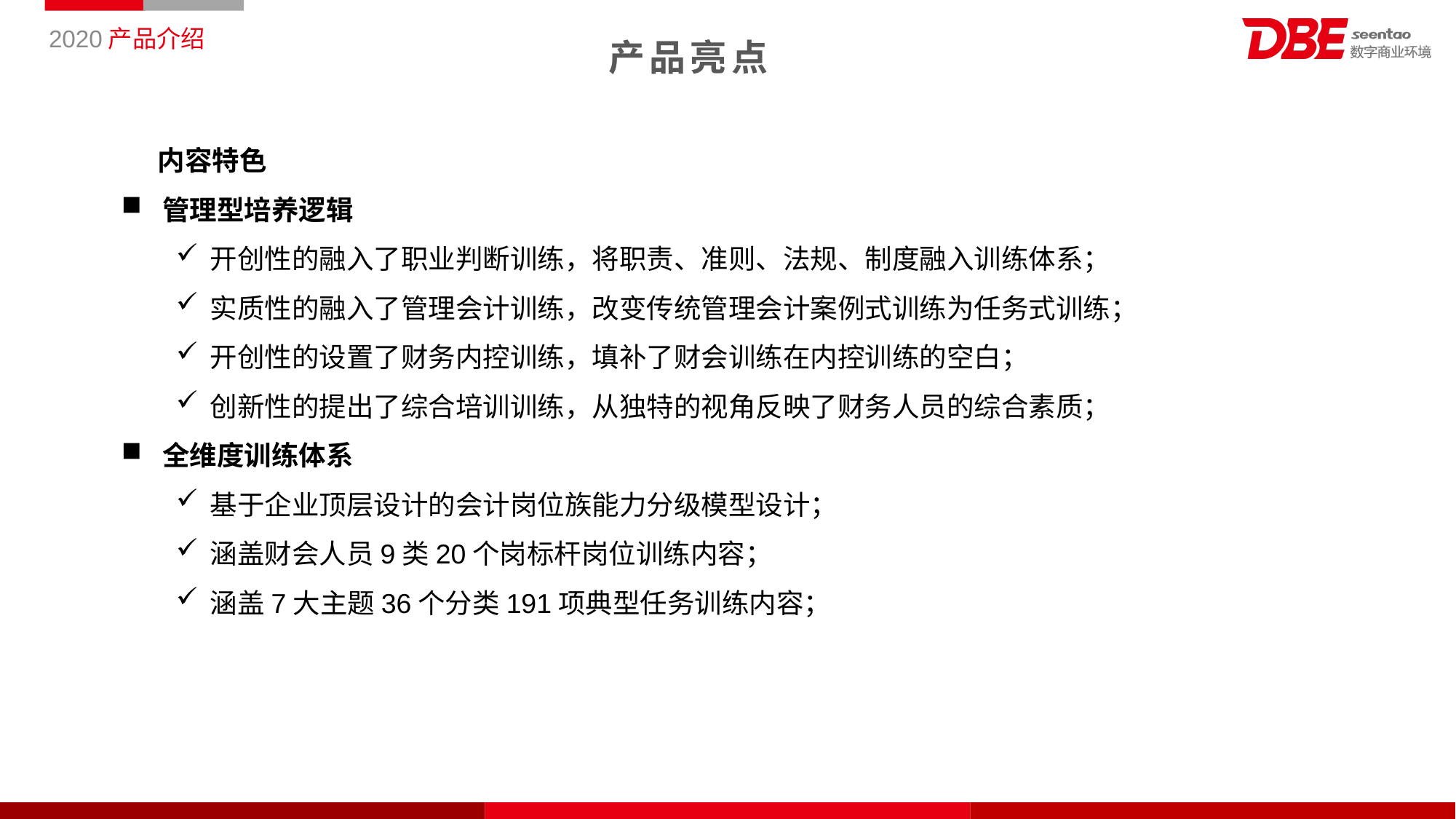

产品亮点
内容特色
管理型培养逻辑
开创性的融入了职业判断训练，将职责、准则、法规、制度融入训练体系；
实质性的融入了管理会计训练，改变传统管理会计案例式训练为任务式训练；
开创性的设置了财务内控训练，填补了财会训练在内控训练的空白；
创新性的提出了综合培训训练，从独特的视角反映了财务人员的综合素质；
全维度训练体系
基于企业顶层设计的会计岗位族能力分级模型设计；
涵盖财会人员9类20个岗标杆岗位训练内容；
涵盖7大主题36个分类191项典型任务训练内容；